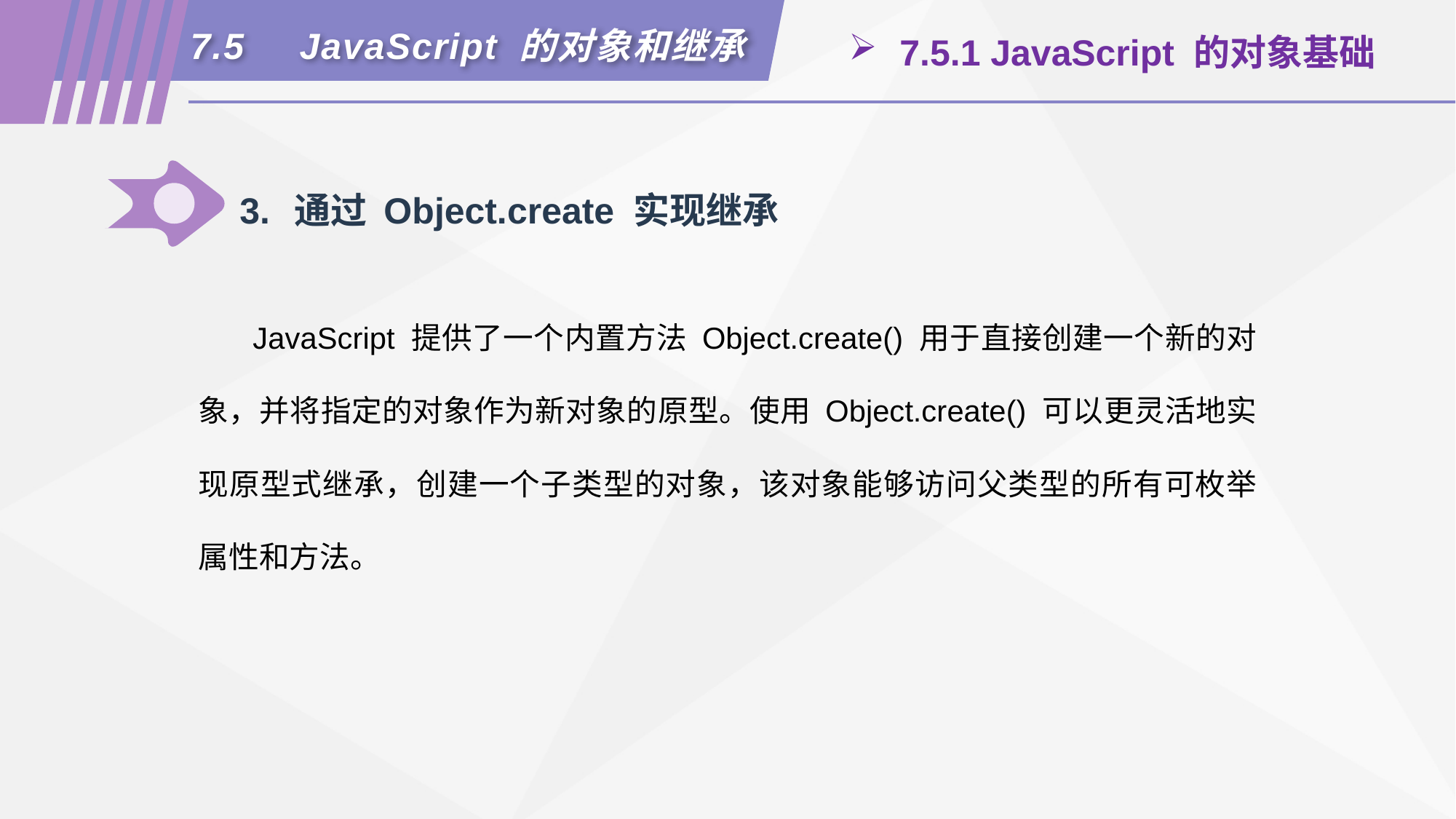

7.5	JavaScript 的对象和继承
 7.5.1 JavaScript 的对象基础

3.	通过 Object.create 实现继承
JavaScript 提供了一个内置方法 Object.create() 用于直接创建一个新的对象，并将指定的对象作为新对象的原型。使用 Object.create() 可以更灵活地实现原型式继承，创建一个子类型的对象，该对象能够访问父类型的所有可枚举属性和方法。